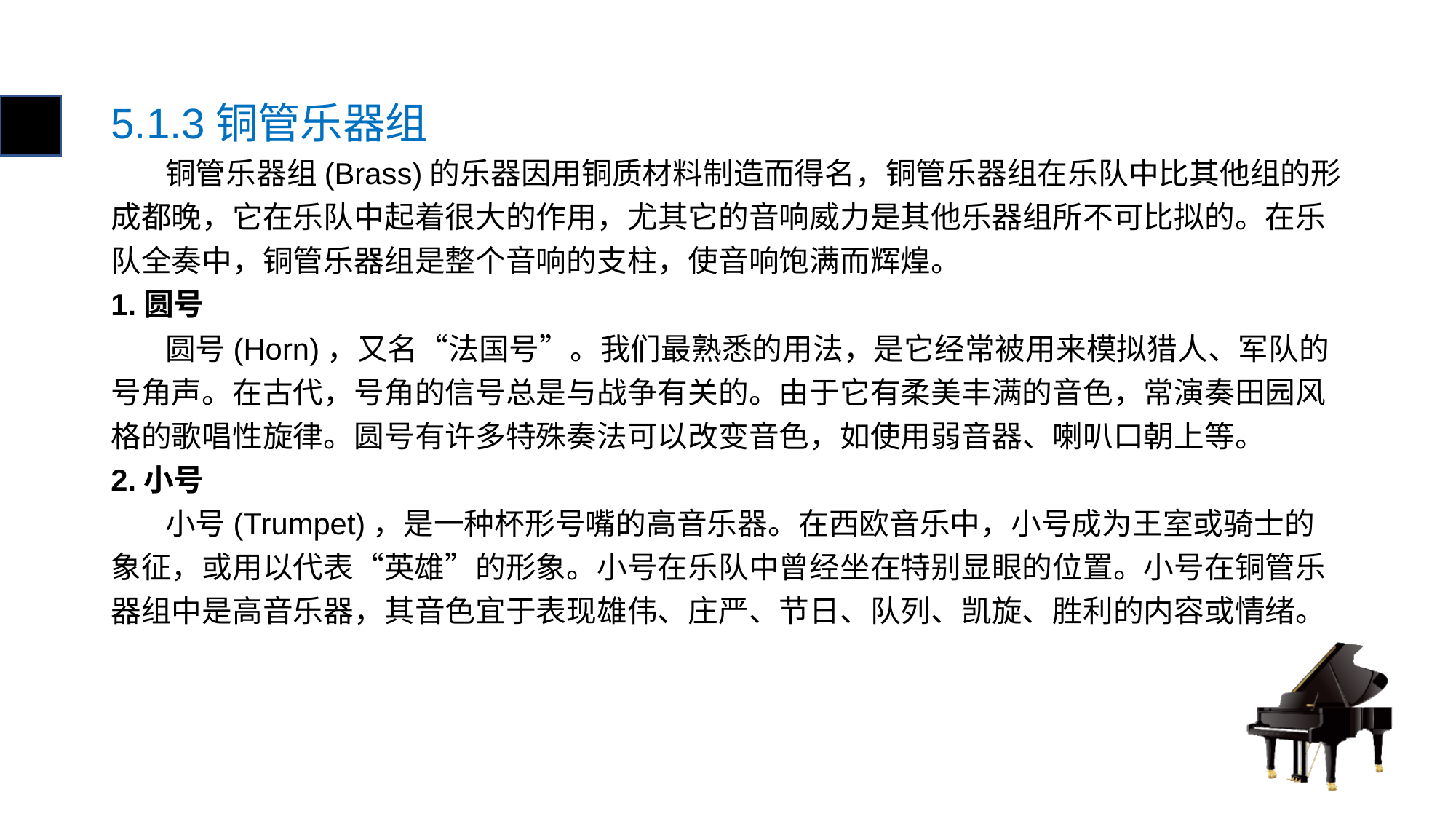

# 5.1.3铜管乐器组
       铜管乐器组(Brass)的乐器因用铜质材料制造而得名，铜管乐器组在乐队中比其他组的形成都晚，它在乐队中起着很大的作用，尤其它的音响威力是其他乐器组所不可比拟的。在乐队全奏中，铜管乐器组是整个音响的支柱，使音响饱满而辉煌。
1.圆号
       圆号(Horn)，又名“法国号”。我们最熟悉的用法，是它经常被用来模拟猎人、军队的号角声。在古代，号角的信号总是与战争有关的。由于它有柔美丰满的音色，常演奏田园风格的歌唱性旋律。圆号有许多特殊奏法可以改变音色，如使用弱音器、喇叭口朝上等。
2.小号
       小号(Trumpet)，是一种杯形号嘴的高音乐器。在西欧音乐中，小号成为王室或骑士的象征，或用以代表“英雄”的形象。小号在乐队中曾经坐在特别显眼的位置。小号在铜管乐器组中是高音乐器，其音色宜于表现雄伟、庄严、节日、队列、凯旋、胜利的内容或情绪。